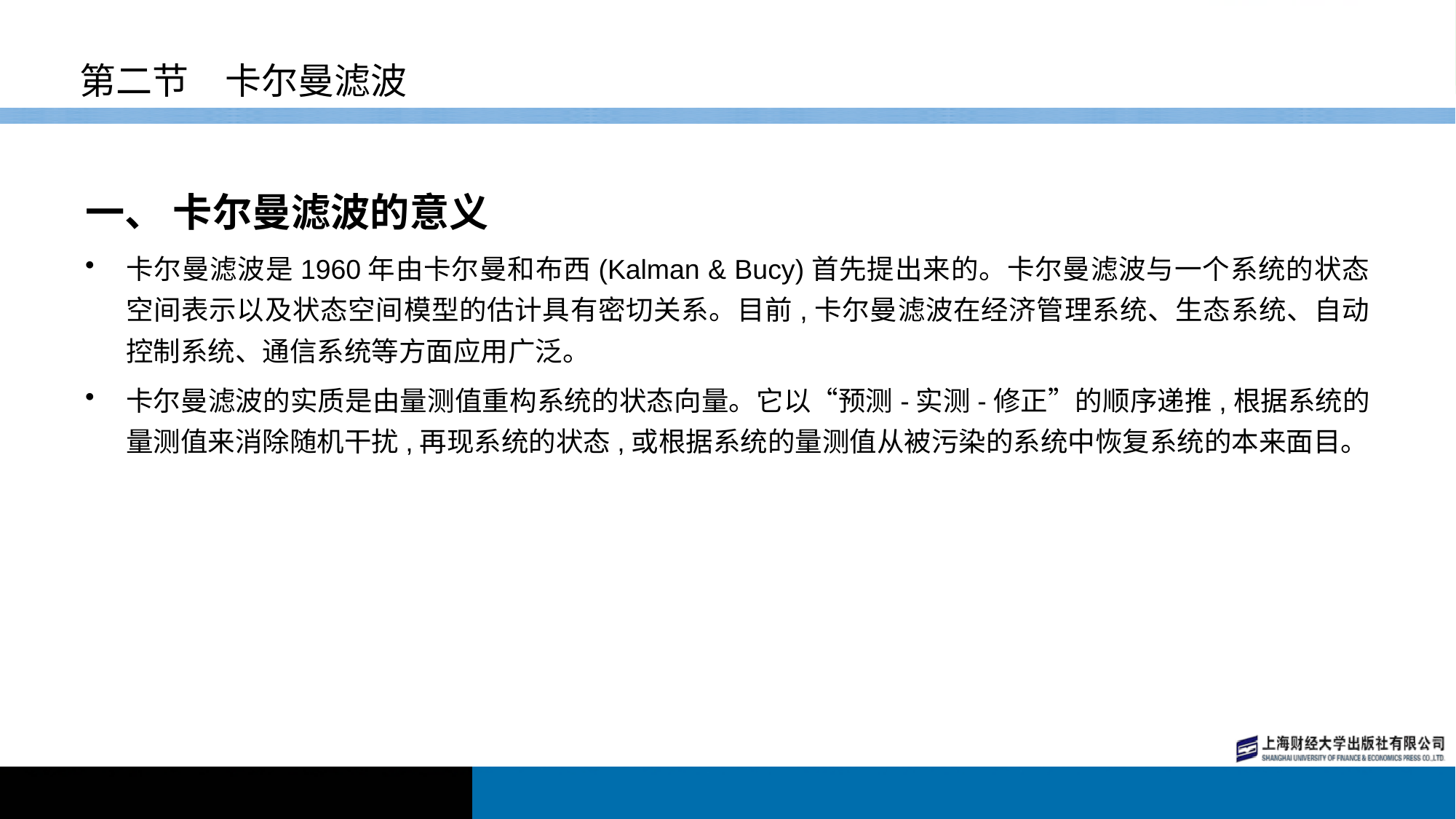

# 第二节　卡尔曼滤波
一、 卡尔曼滤波的意义
卡尔曼滤波是1960年由卡尔曼和布西(Kalman & Bucy)首先提出来的。卡尔曼滤波与一个系统的状态空间表示以及状态空间模型的估计具有密切关系。目前,卡尔曼滤波在经济管理系统、生态系统、自动控制系统、通信系统等方面应用广泛。
卡尔曼滤波的实质是由量测值重构系统的状态向量。它以“预测-实测-修正”的顺序递推,根据系统的量测值来消除随机干扰,再现系统的状态,或根据系统的量测值从被污染的系统中恢复系统的本来面目。
9